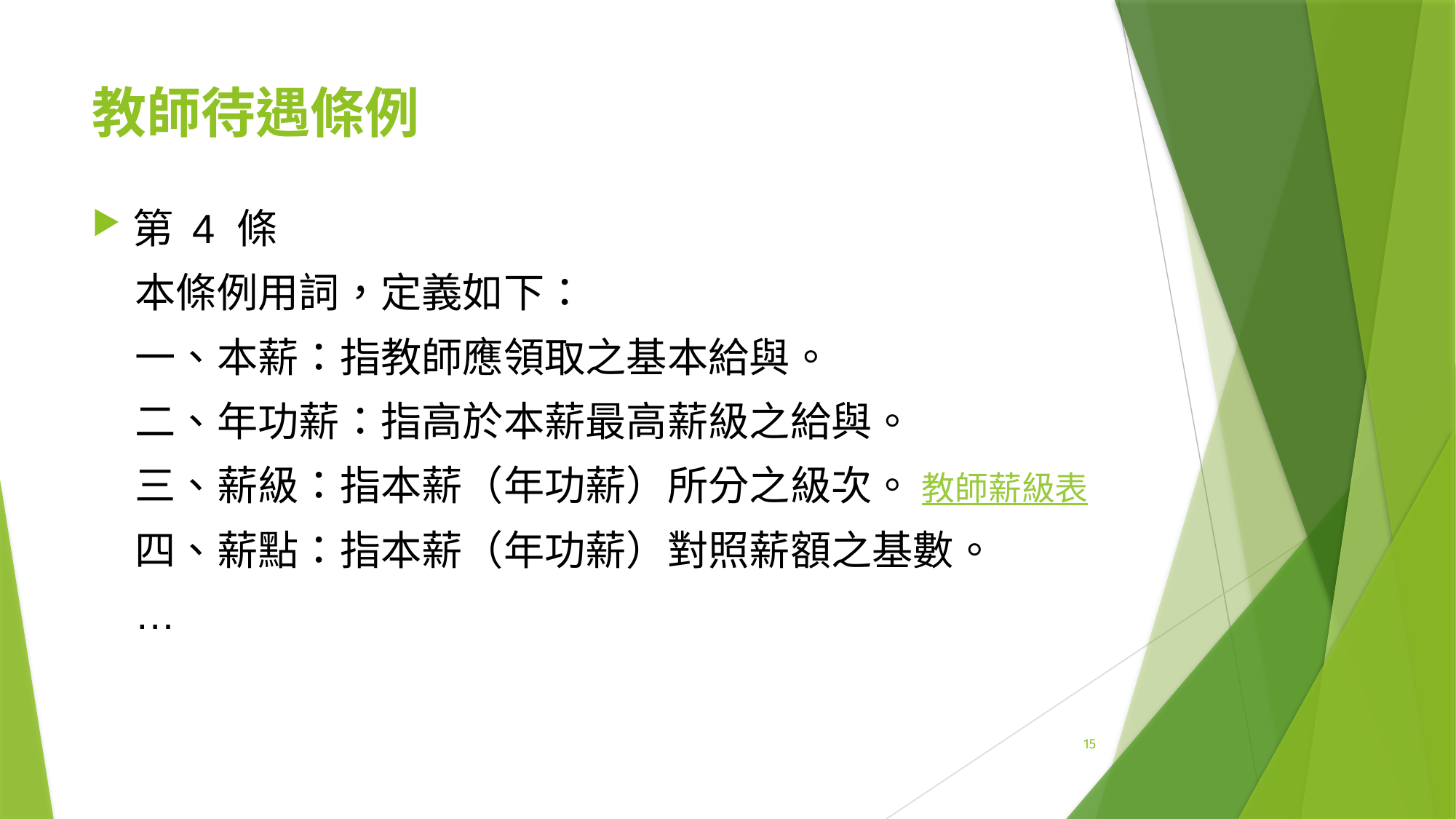

# 教師待遇條例
第 4 條
本條例用詞，定義如下：
一、本薪：指教師應領取之基本給與。
二、年功薪：指高於本薪最高薪級之給與。
三、薪級：指本薪（年功薪）所分之級次。 教師薪級表
四、薪點：指本薪（年功薪）對照薪額之基數。
…
15